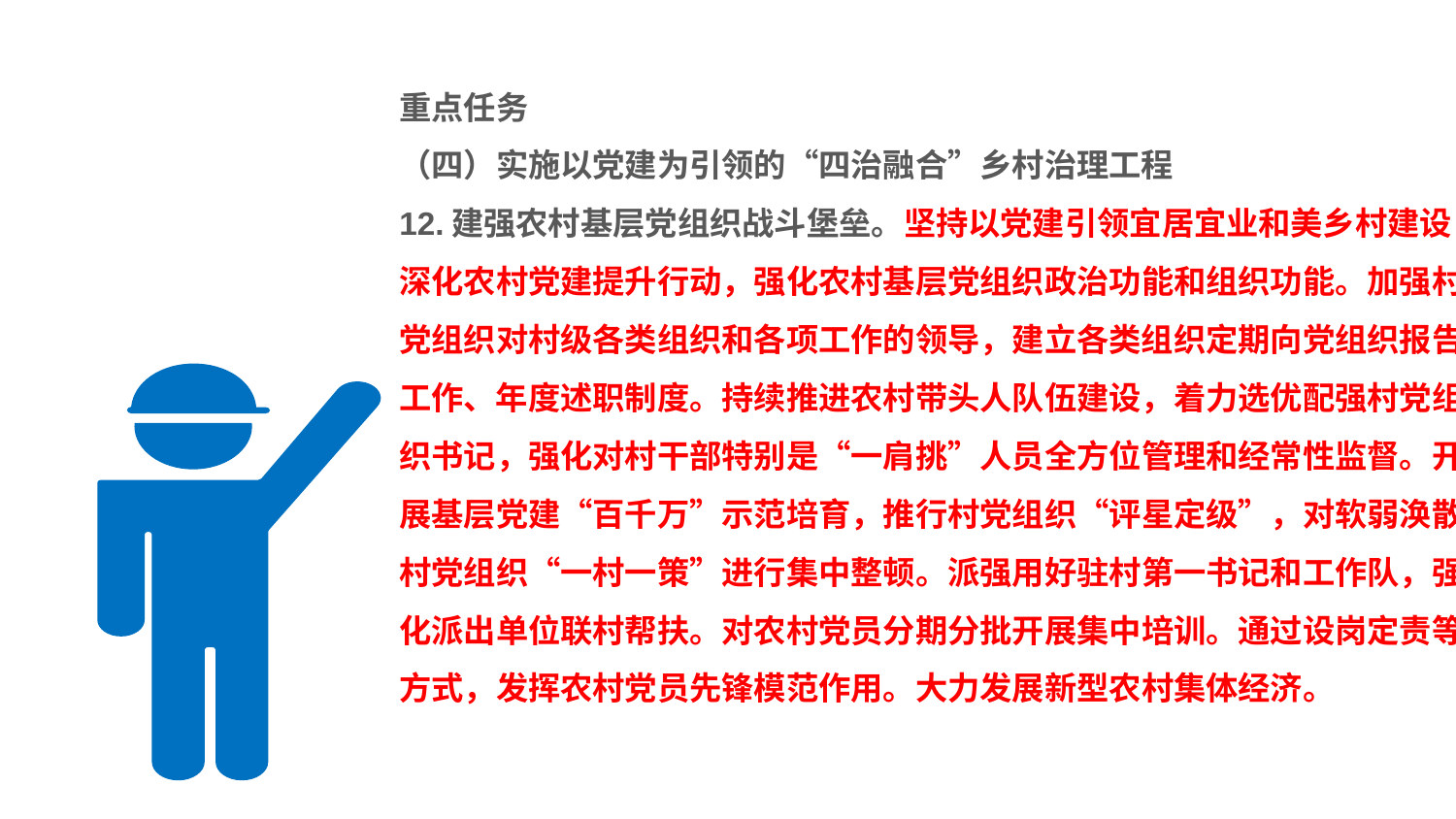

#
重点任务
（四）实施以党建为引领的“四治融合”乡村治理工程
12.建强农村基层党组织战斗堡垒。坚持以党建引领宜居宜业和美乡村建设，深化农村党建提升行动，强化农村基层党组织政治功能和组织功能。加强村党组织对村级各类组织和各项工作的领导，建立各类组织定期向党组织报告工作、年度述职制度。持续推进农村带头人队伍建设，着力选优配强村党组织书记，强化对村干部特别是“一肩挑”人员全方位管理和经常性监督。开展基层党建“百千万”示范培育，推行村党组织“评星定级”，对软弱涣散村党组织“一村一策”进行集中整顿。派强用好驻村第一书记和工作队，强化派出单位联村帮扶。对农村党员分期分批开展集中培训。通过设岗定责等方式，发挥农村党员先锋模范作用。大力发展新型农村集体经济。